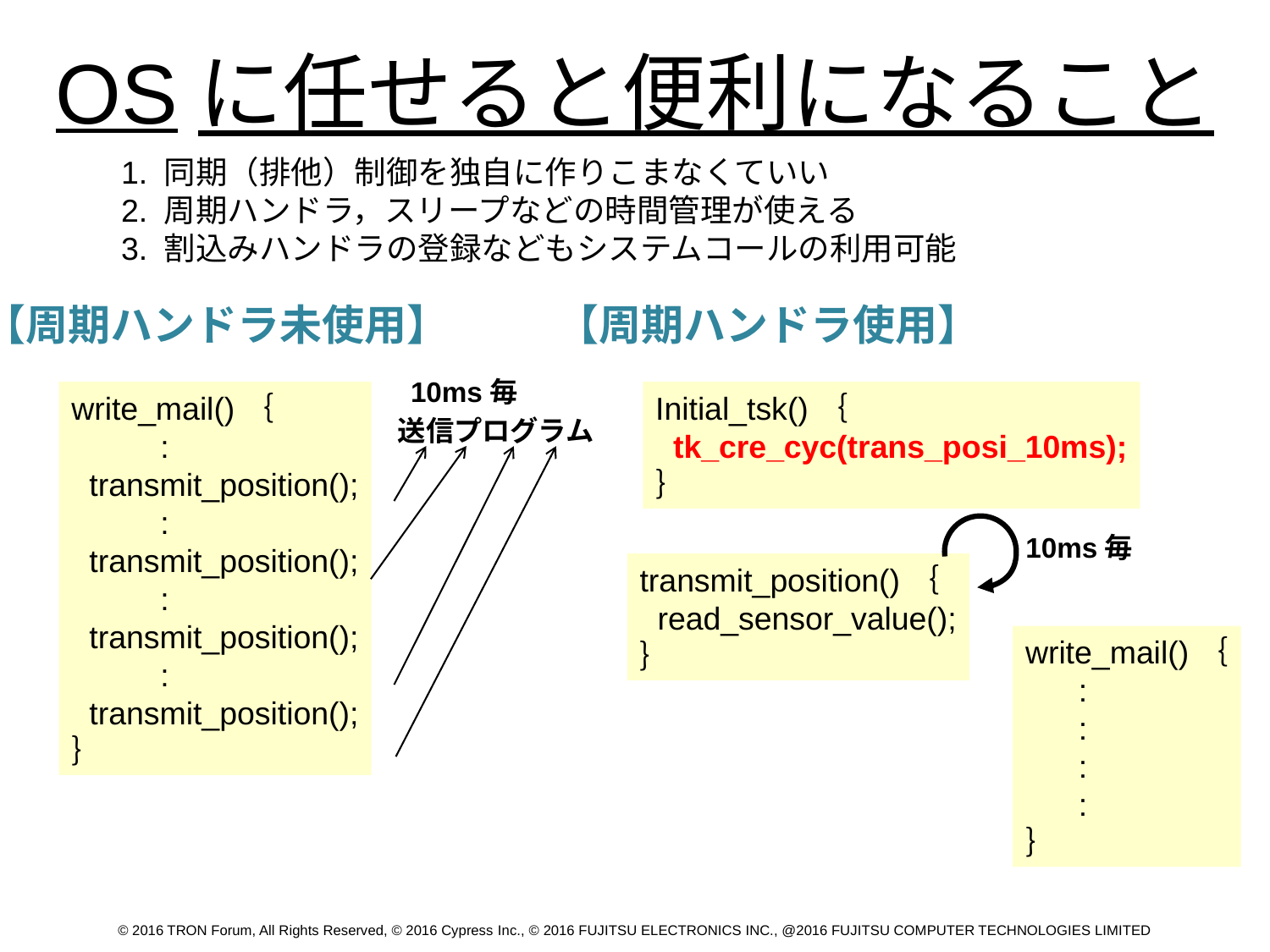

OSに任せると便利になること
1. 同期（排他）制御を独自に作りこまなくていい
2. 周期ハンドラ，スリープなどの時間管理が使える
3. 割込みハンドラの登録などもシステムコールの利用可能
【周期ハンドラ未使用】
【周期ハンドラ使用】
10ms毎
write_mail()｛
          :
  transmit_position();
          :
  transmit_position();
          :
  transmit_position();
          :
  transmit_position();
｝
Initial_tsk()｛
  tk_cre_cyc(trans_posi_10ms);
｝
送信プログラム

10ms毎
transmit_position()｛
  read_sensor_value();
｝
write_mail()｛
      :
      :
      :
      :
｝
© 2016 TRON Forum, All Rights Reserved, © 2016 Cypress Inc., © 2016 FUJITSU ELECTRONICS INC., @2016 FUJITSU COMPUTER TECHNOLOGIES LIMITED